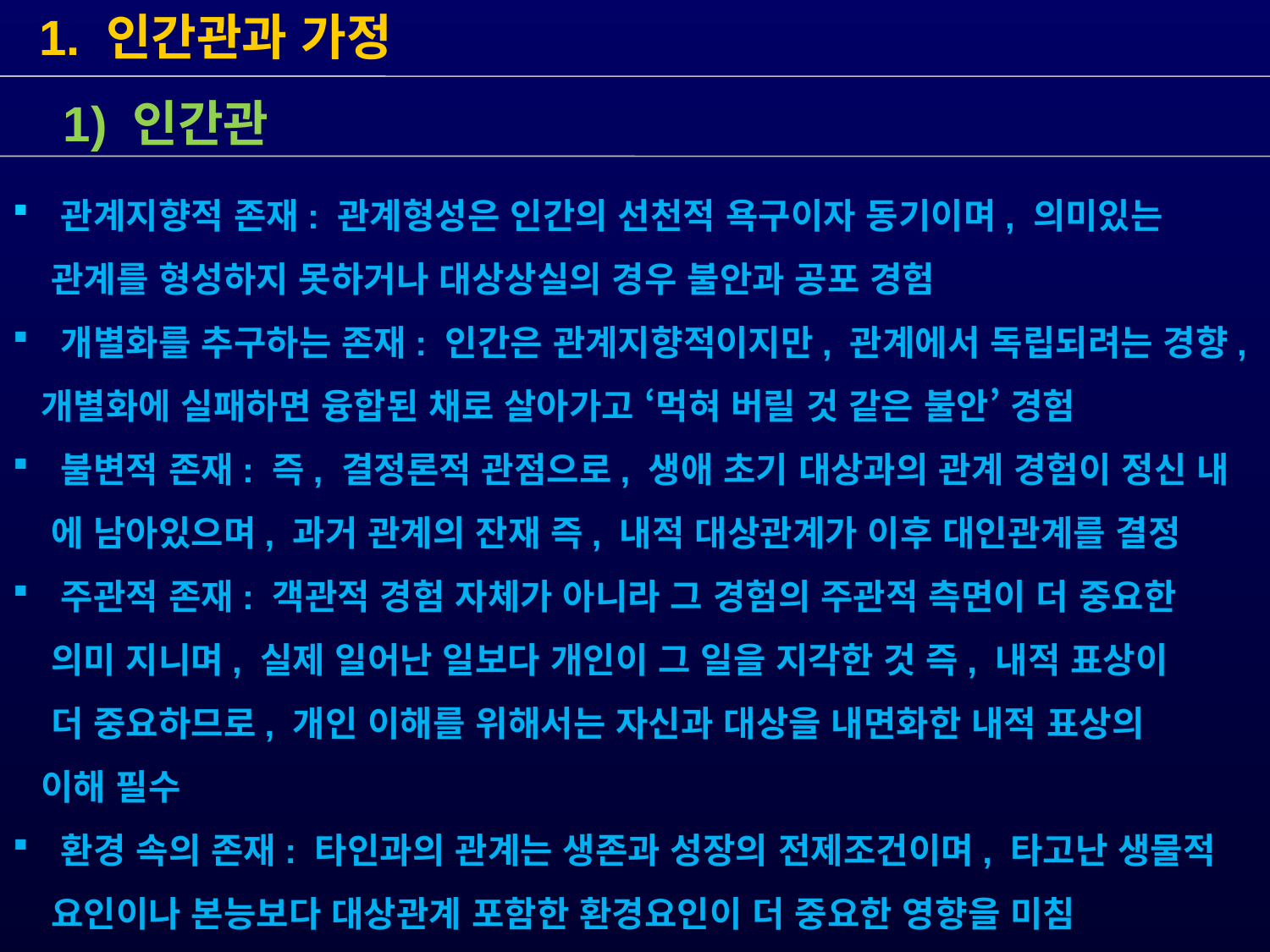

1. 인간관과 가정

 관계지향적 존재: 관계형성은 인간의 선천적 욕구이자 동기이며, 의미있는
   관계를 형성하지 못하거나 대상상실의 경우 불안과 공포 경험
 개별화를 추구하는 존재: 인간은 관계지향적이지만, 관계에서 독립되려는 경향,
  개별화에 실패하면 융합된 채로 살아가고 ‘먹혀 버릴 것 같은 불안’ 경험
 불변적 존재: 즉, 결정론적 관점으로, 생애 초기 대상과의 관계 경험이 정신 내
   에 남아있으며, 과거 관계의 잔재 즉, 내적 대상관계가 이후 대인관계를 결정
 주관적 존재: 객관적 경험 자체가 아니라 그 경험의 주관적 측면이 더 중요한
   의미 지니며, 실제 일어난 일보다 개인이 그 일을 지각한 것 즉, 내적 표상이
   더 중요하므로, 개인 이해를 위해서는 자신과 대상을 내면화한 내적 표상의
  이해 필수
 환경 속의 존재: 타인과의 관계는 생존과 성장의 전제조건이며, 타고난 생물적
   요인이나 본능보다 대상관계 포함한 환경요인이 더 중요한 영향을 미침
   1) 인간관